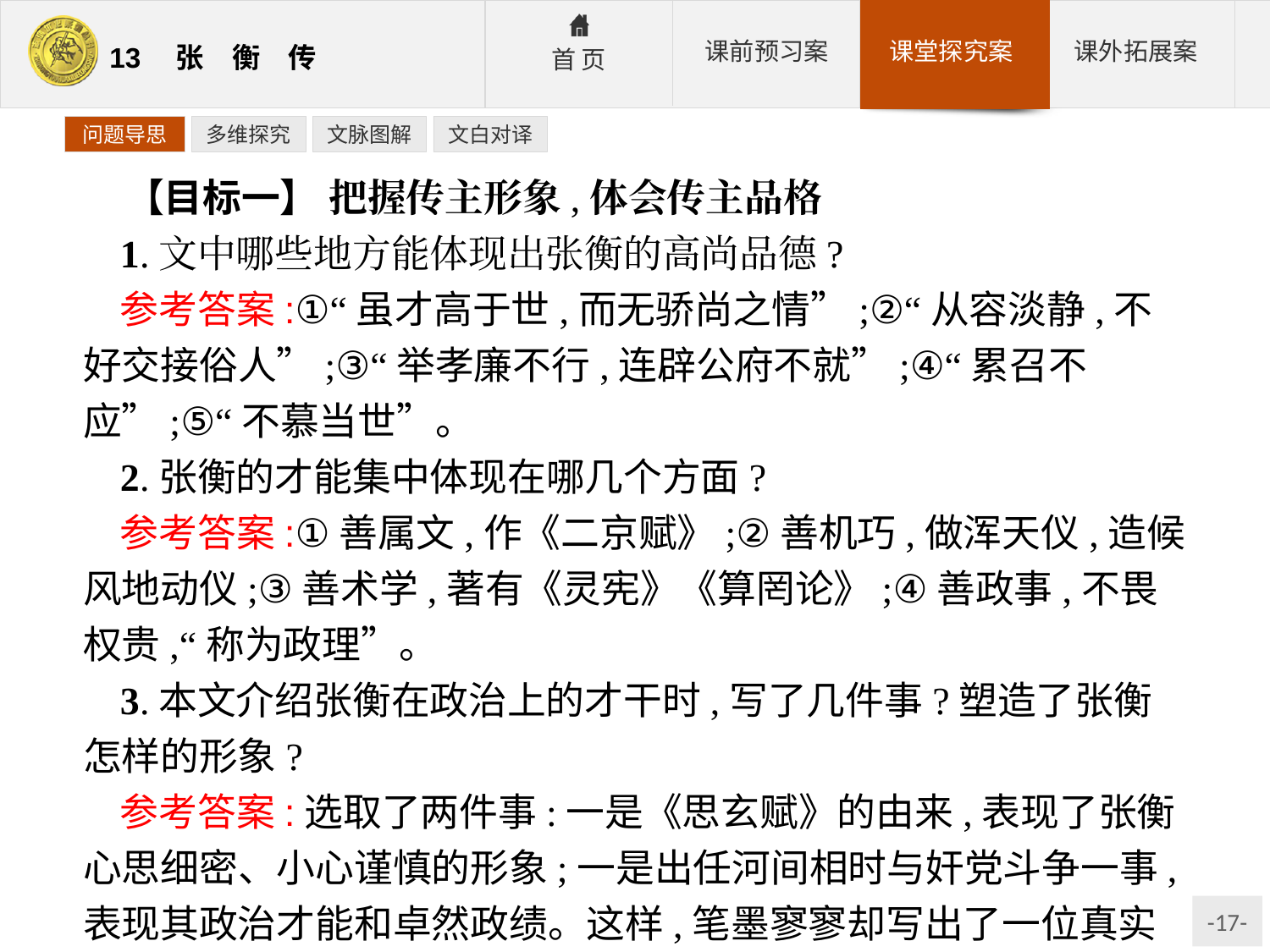

问题导思
多维探究
文脉图解
文白对译
【目标一】 把握传主形象,体会传主品格
1.文中哪些地方能体现出张衡的高尚品德?
参考答案:①“虽才高于世,而无骄尚之情”;②“从容淡静,不好交接俗人”;③“举孝廉不行,连辟公府不就”;④“累召不应”;⑤“不慕当世”。
2.张衡的才能集中体现在哪几个方面?
参考答案:①善属文,作《二京赋》;②善机巧,做浑天仪,造候风地动仪;③善术学,著有《灵宪》《算罔论》;④善政事,不畏权贵,“称为政理”。
3.本文介绍张衡在政治上的才干时,写了几件事?塑造了张衡怎样的形象?
参考答案:选取了两件事:一是《思玄赋》的由来,表现了张衡心思细密、小心谨慎的形象;一是出任河间相时与奸党斗争一事,表现其政治才能和卓然政绩。这样,笔墨寥寥却写出了一位真实可感、形神丰满的廉吏形象。